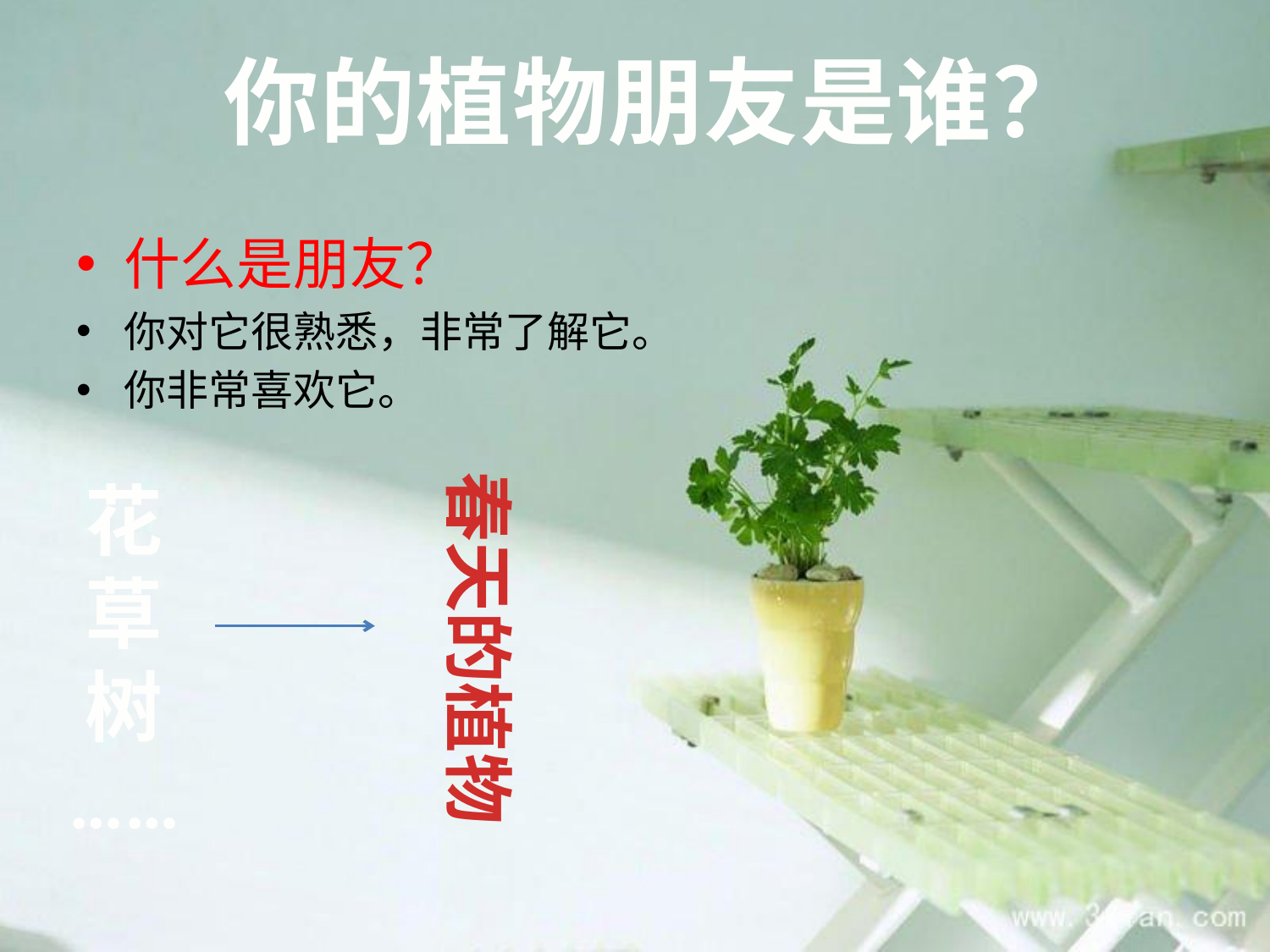

你的植物朋友是谁？
什么是朋友？
你对它很熟悉，非常了解它。
你非常喜欢它。
花
草
树
……
春天的植物